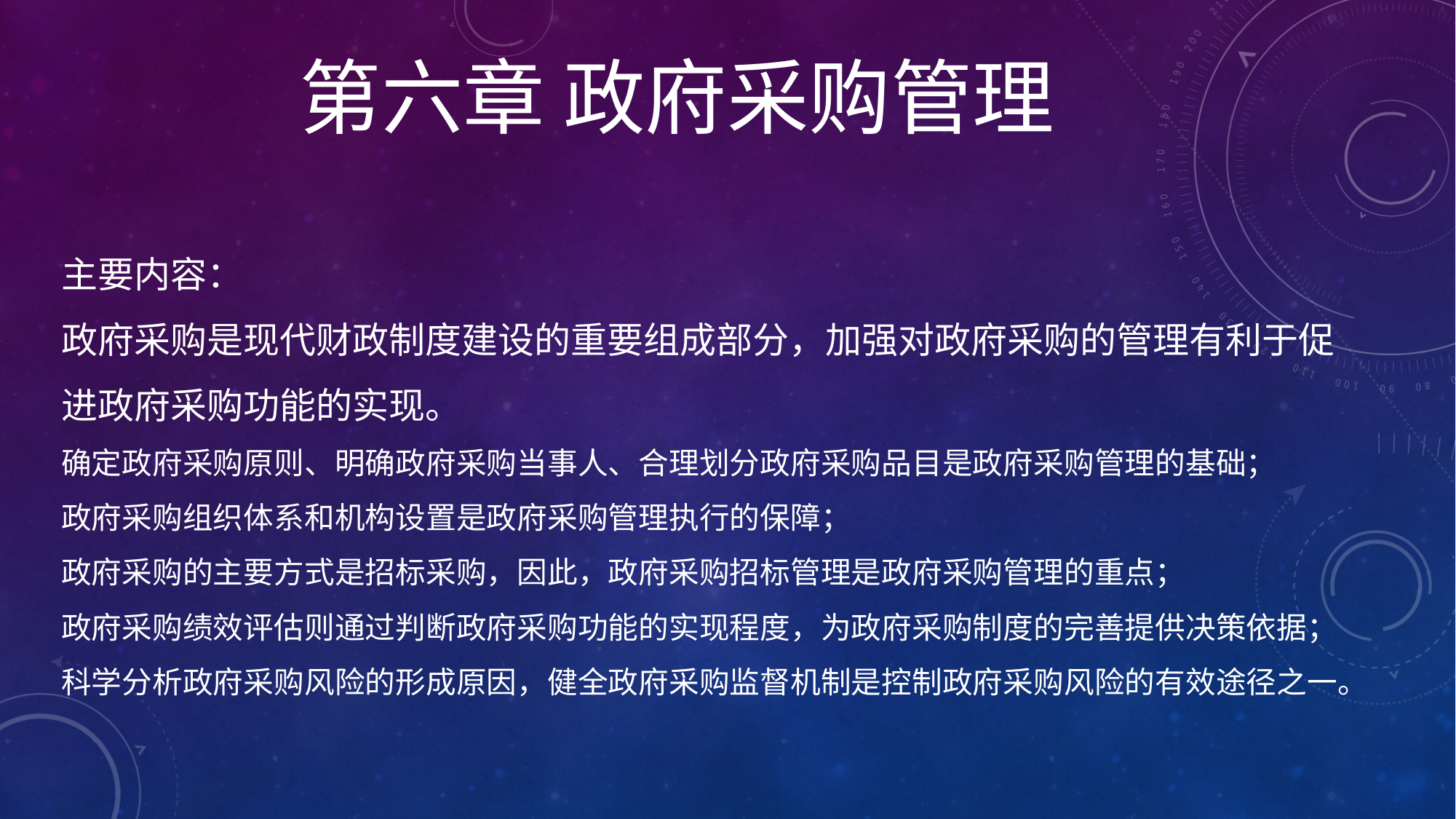

第六章 政府采购管理
# 主要内容： 政府采购是现代财政制度建设的重要组成部分，加强对政府采购的管理有利于促进政府采购功能的实现。 确定政府采购原则、明确政府采购当事人、合理划分政府采购品目是政府采购管理的基础； 政府采购组织体系和机构设置是政府采购管理执行的保障； 政府采购的主要方式是招标采购，因此，政府采购招标管理是政府采购管理的重点； 政府采购绩效评估则通过判断政府采购功能的实现程度，为政府采购制度的完善提供决策依据； 科学分析政府采购风险的形成原因，健全政府采购监督机制是控制政府采购风险的有效途径之一。